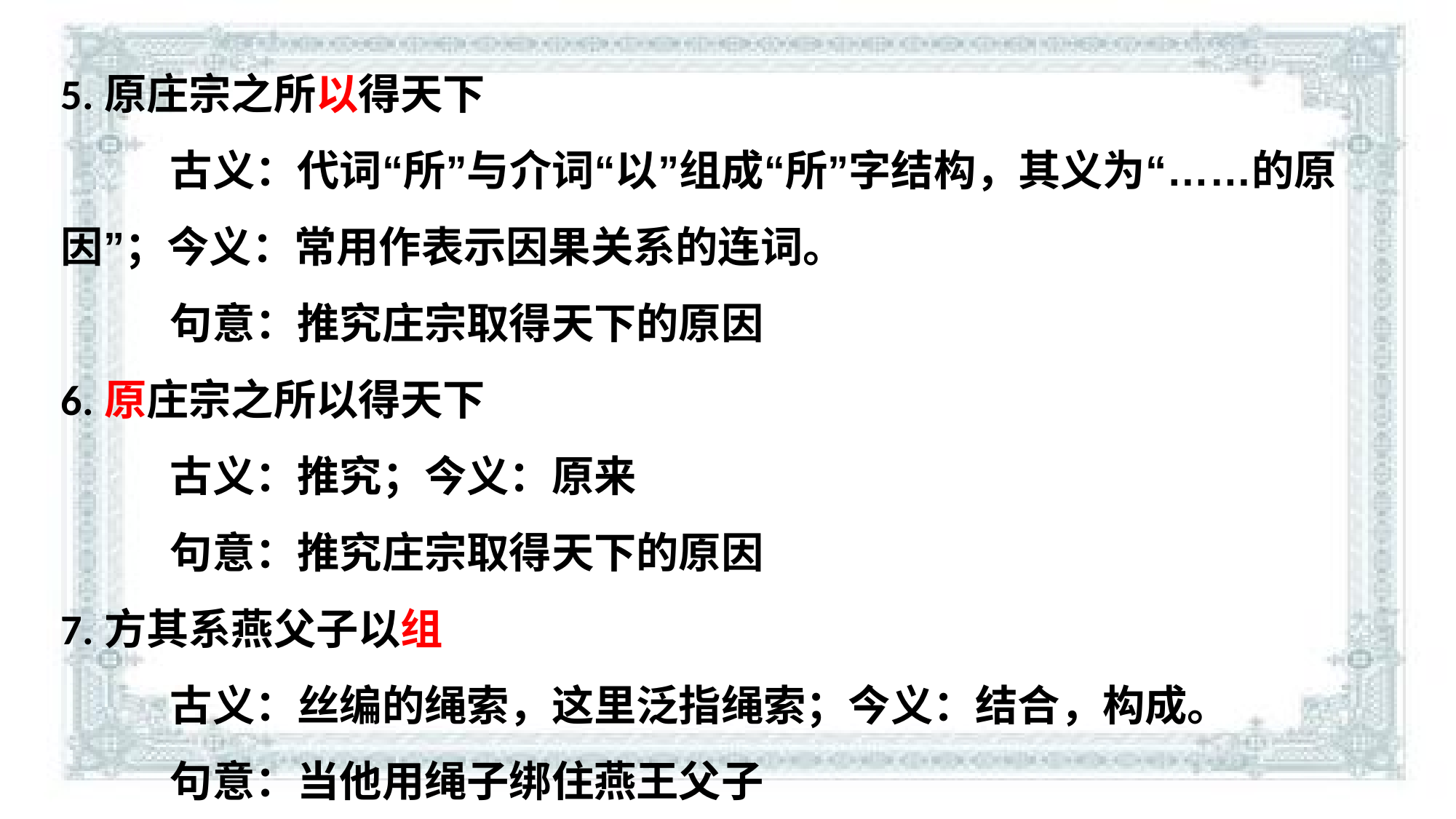

5.原庄宗之所以得天下
	古义：代词“所”与介词“以”组成“所”字结构，其义为“……的原因”；今义：常用作表示因果关系的连词。
	句意：推究庄宗取得天下的原因
6.原庄宗之所以得天下
	古义：推究；今义：原来
	句意：推究庄宗取得天下的原因
7.方其系燕父子以组
	古义：丝编的绳索，这里泛指绳索；今义：结合，构成。
	句意：当他用绳子绑住燕王父子